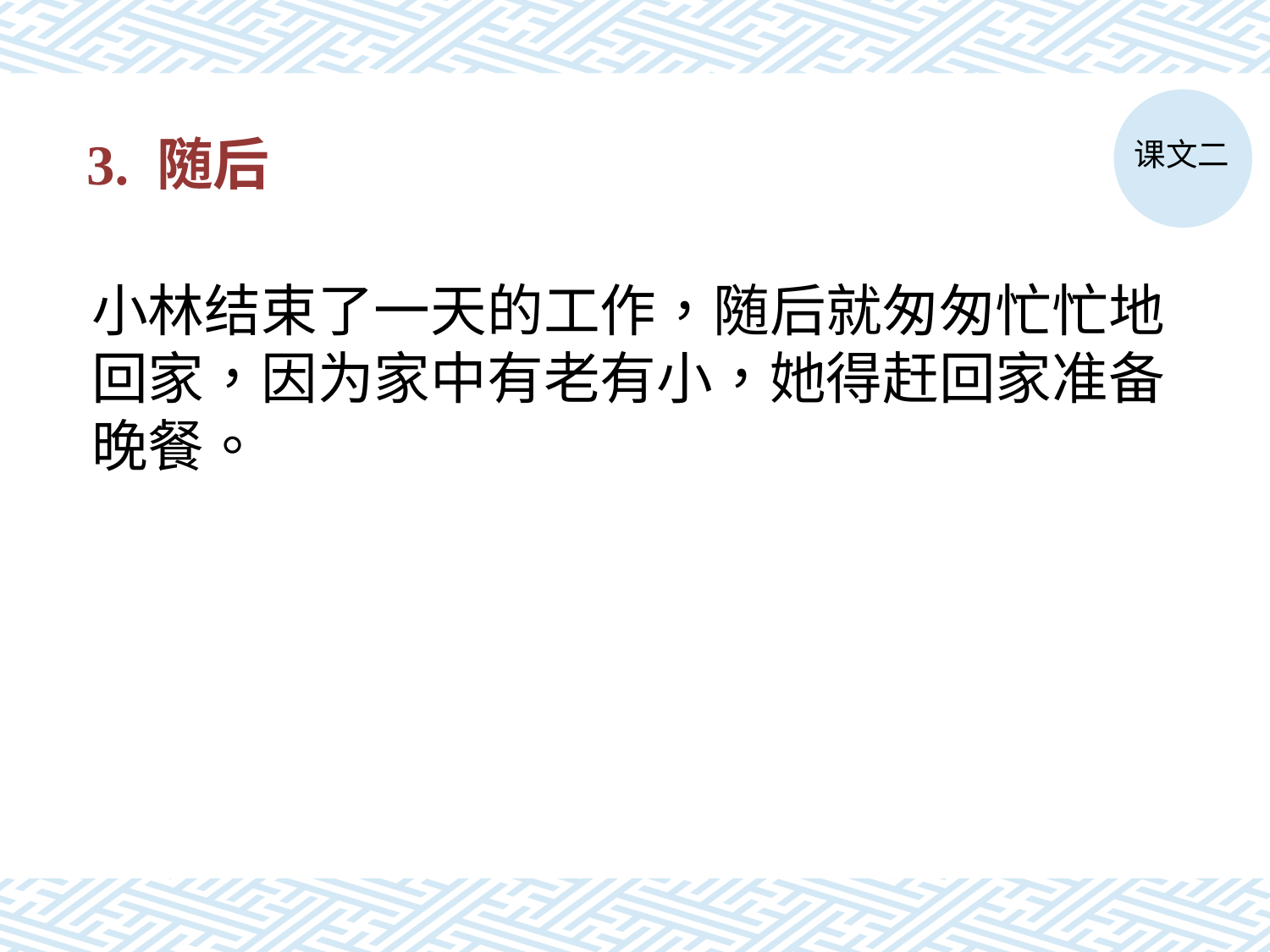

课文二
# 3. 随后
小林结束了一天的工作，随后就匆匆忙忙地回家，因为家中有老有小，她得赶回家准备晚餐。